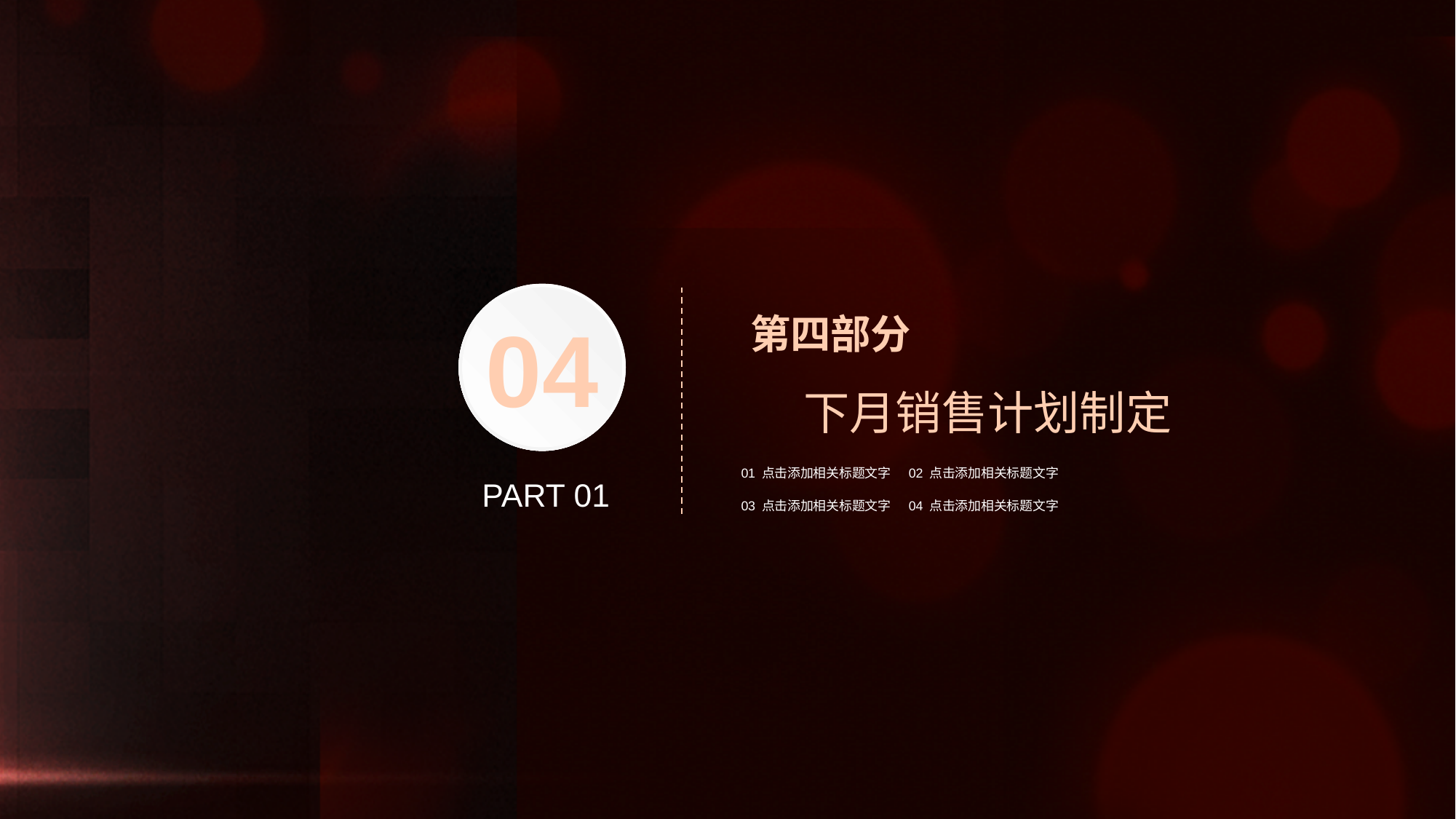

第四部分
   下月销售计划制定
04
01 点击添加相关标题文字
02 点击添加相关标题文字
PART 01
03 点击添加相关标题文字
04 点击添加相关标题文字